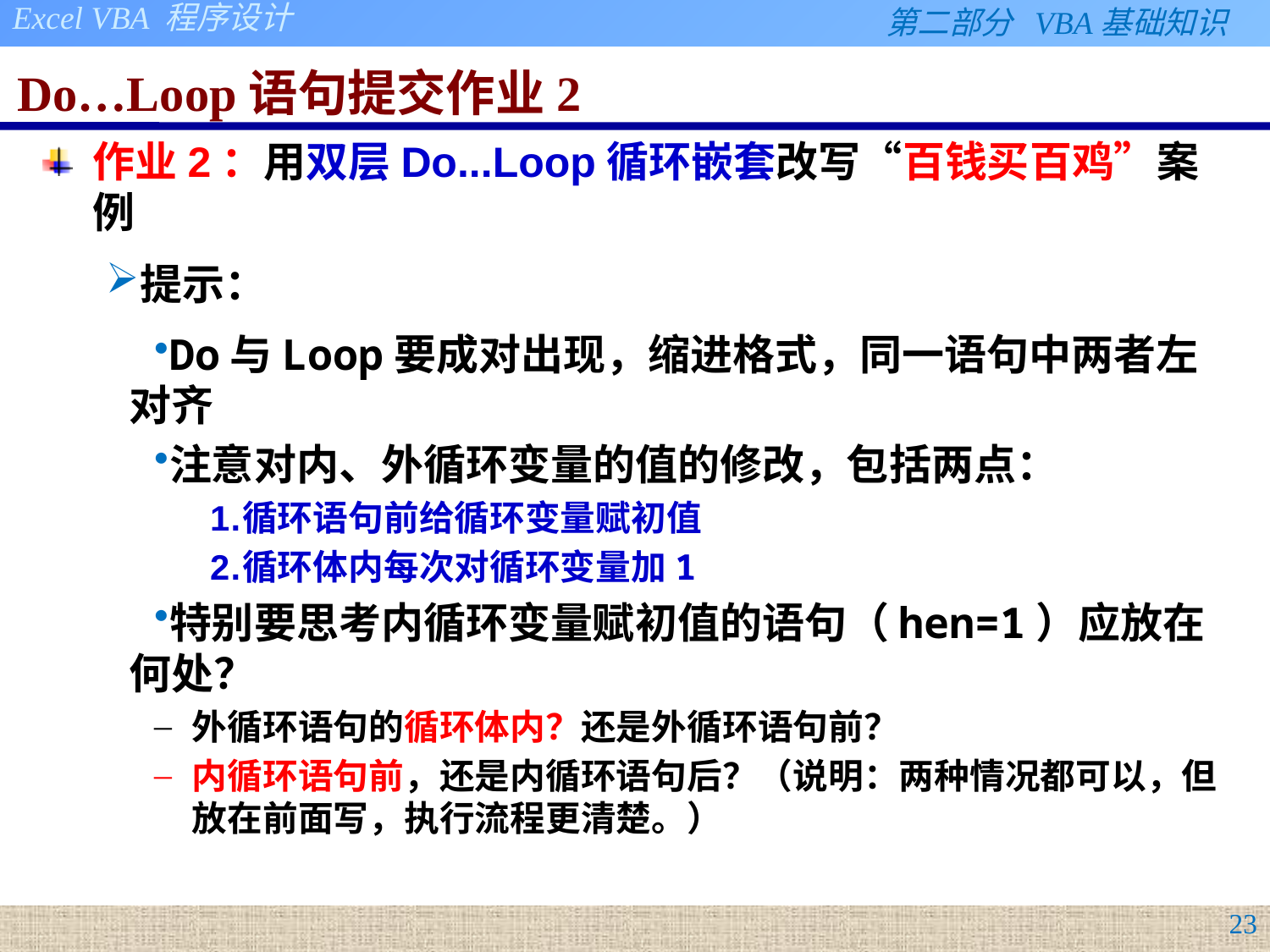

# Do…Loop语句提交作业2
作业2：用双层Do...Loop循环嵌套改写“百钱买百鸡”案例
提示：
Do与Loop要成对出现，缩进格式，同一语句中两者左对齐
注意对内、外循环变量的值的修改，包括两点：
循环语句前给循环变量赋初值
循环体内每次对循环变量加1
特别要思考内循环变量赋初值的语句（hen=1）应放在何处？
外循环语句的循环体内？还是外循环语句前？
内循环语句前，还是内循环语句后？（说明：两种情况都可以，但放在前面写，执行流程更清楚。）